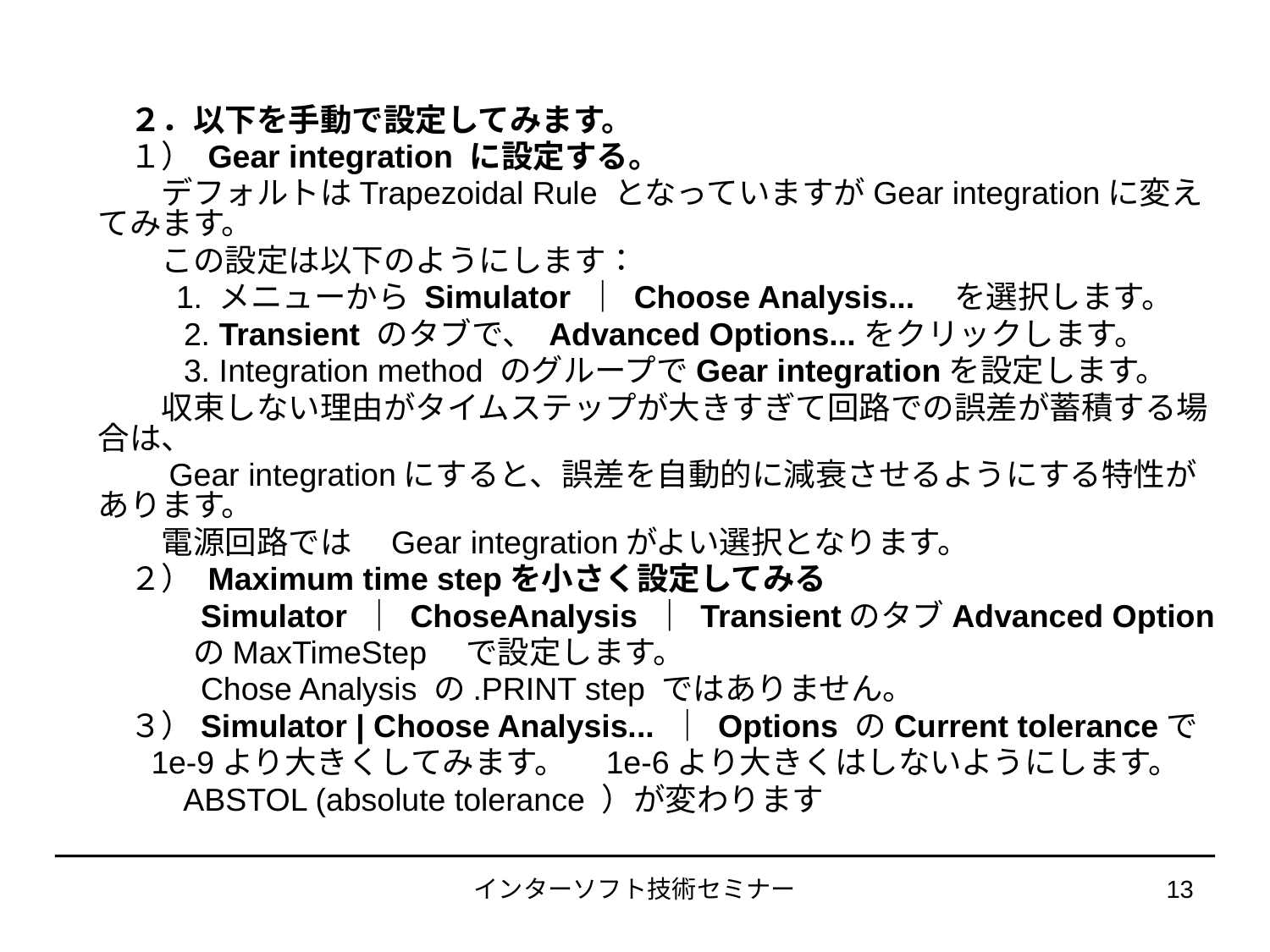

２．以下を手動で設定してみます。
　１） Gear integration に設定する。
　　デフォルトはTrapezoidal Rule となっていますがGear integrationに変えてみます。
　　この設定は以下のようにします：
　　 1. メニューから Simulator ｜ Choose Analysis...　を選択します。
 　　2. Transient のタブで、 Advanced Options...をクリックします。
 　　3. Integration method のグループでGear integrationを設定します。
　　収束しない理由がタイムステップが大きすぎて回路での誤差が蓄積する場合は、
　　Gear integrationにすると、誤差を自動的に減衰させるようにする特性があります。
　　電源回路では　Gear integrationがよい選択となります。
　２） Maximum time stepを小さく設定してみる
　　　Simulator ｜ ChoseAnalysis ｜ TransientのタブAdvanced Option
　　　のMaxTimeStep　で設定します。
　　　Chose Analysis の.PRINT step ではありません。
　３）Simulator | Choose Analysis... ｜ Options のCurrent toleranceで
      1e-9より大きくしてみます。　1e-6より大きくはしないようにします。
　　  ABSTOL (absolute tolerance ）が変わります

インターソフト技術セミナー
13